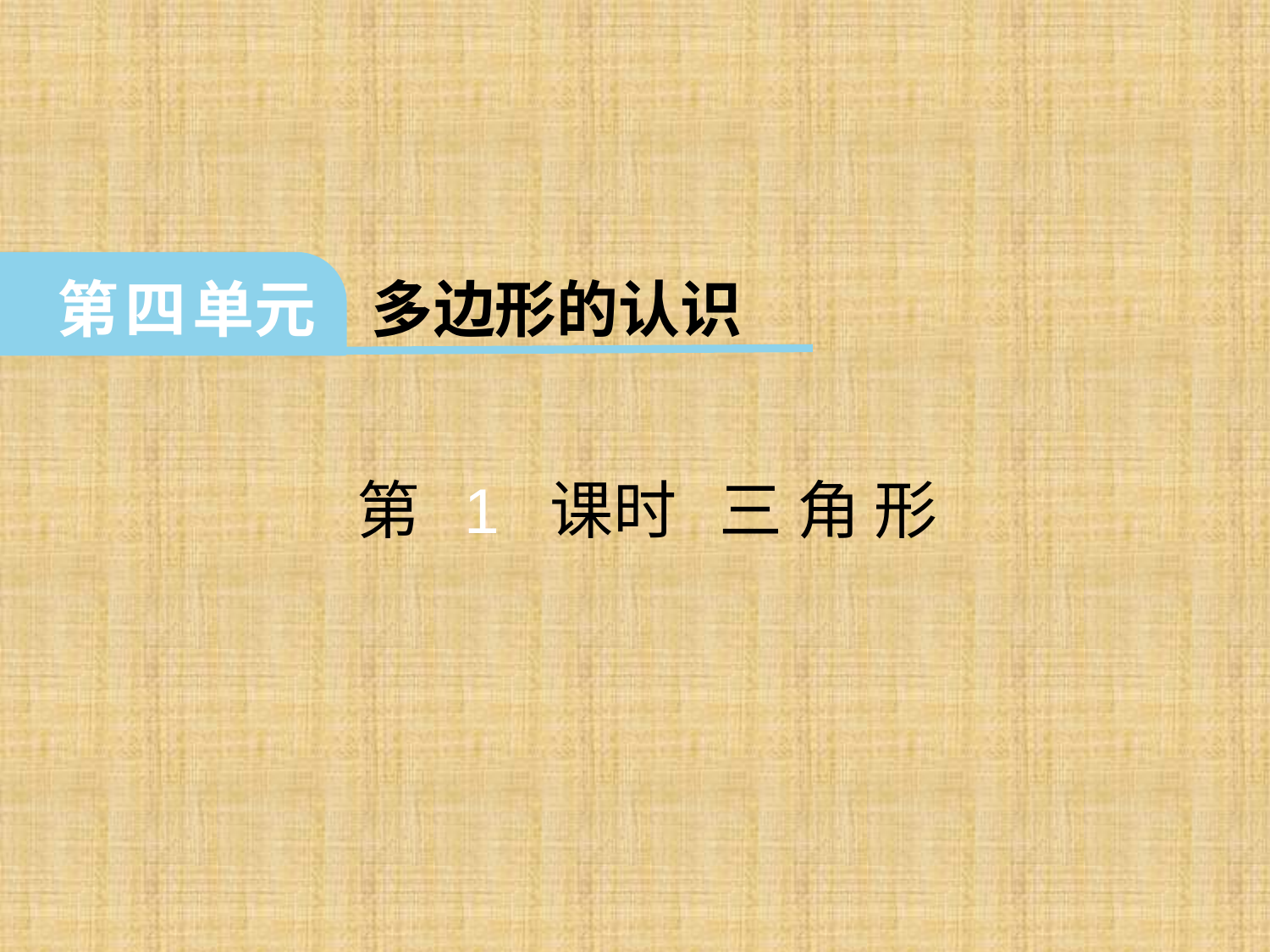

第 四 单元    多边形的认识

  第  1  课时   三 角 形